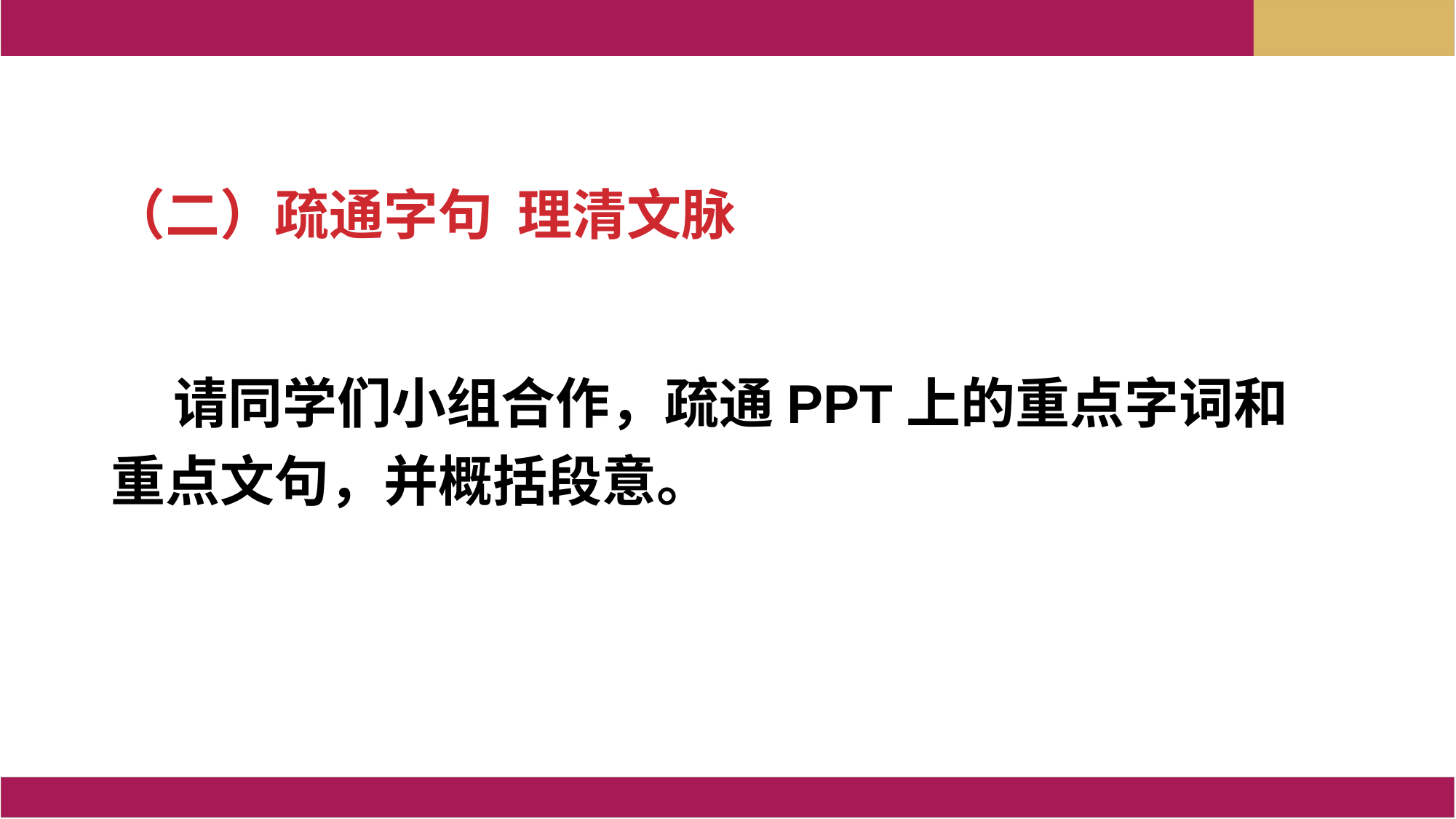

（二）疏通字句  理清文脉

    请同学们小组合作，疏通PPT上的重点字词和重点文句，并概括段意。